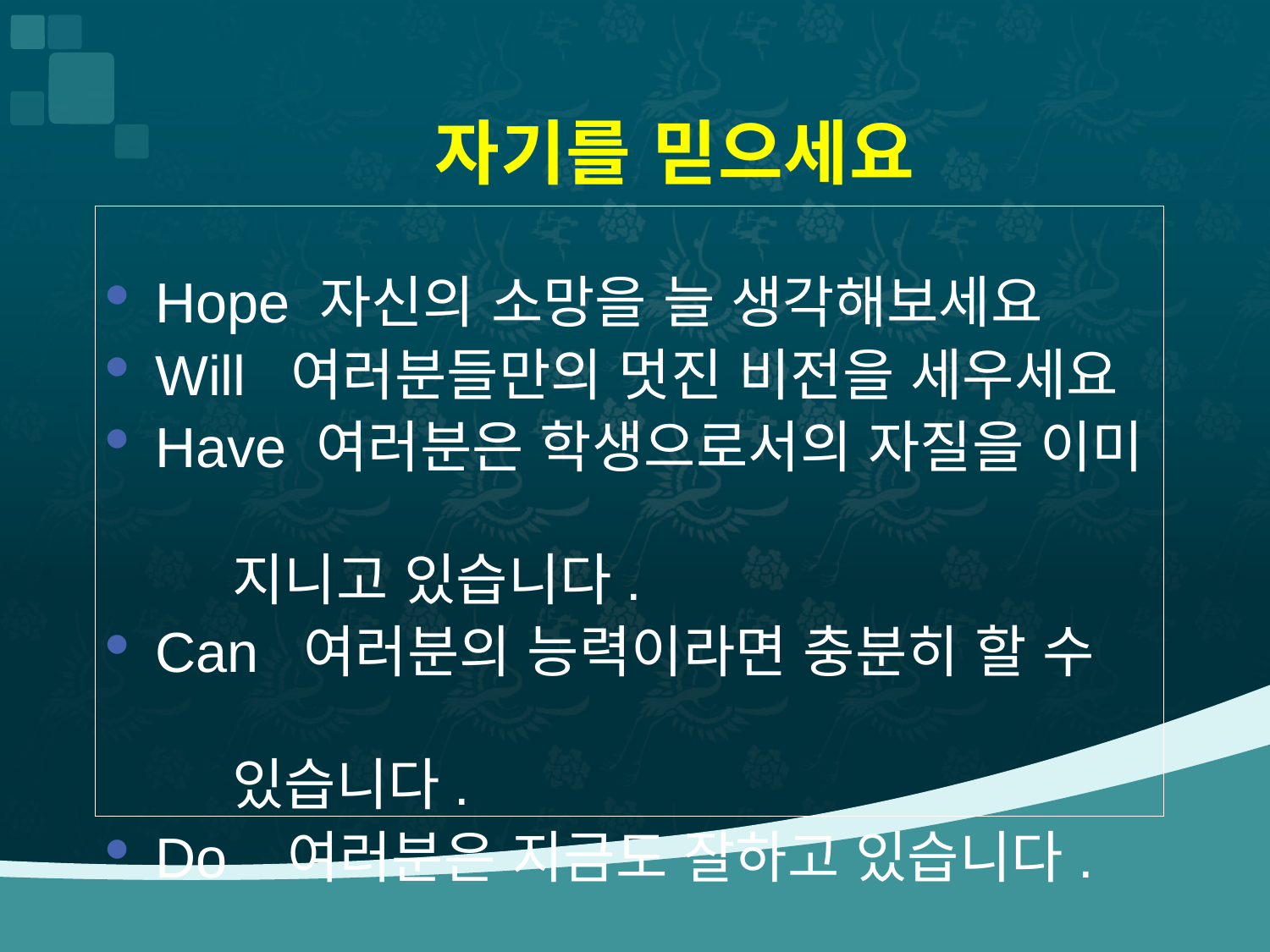

자기를 믿으세요

Hope 자신의 소망을 늘 생각해보세요
Will  여러분들만의 멋진 비전을 세우세요
Have 여러분은 학생으로서의 자질을 이미
       지니고 있습니다.
Can  여러분의 능력이라면 충분히 할 수
       있습니다.
Do   여러분은 지금도 잘하고 있습니다.